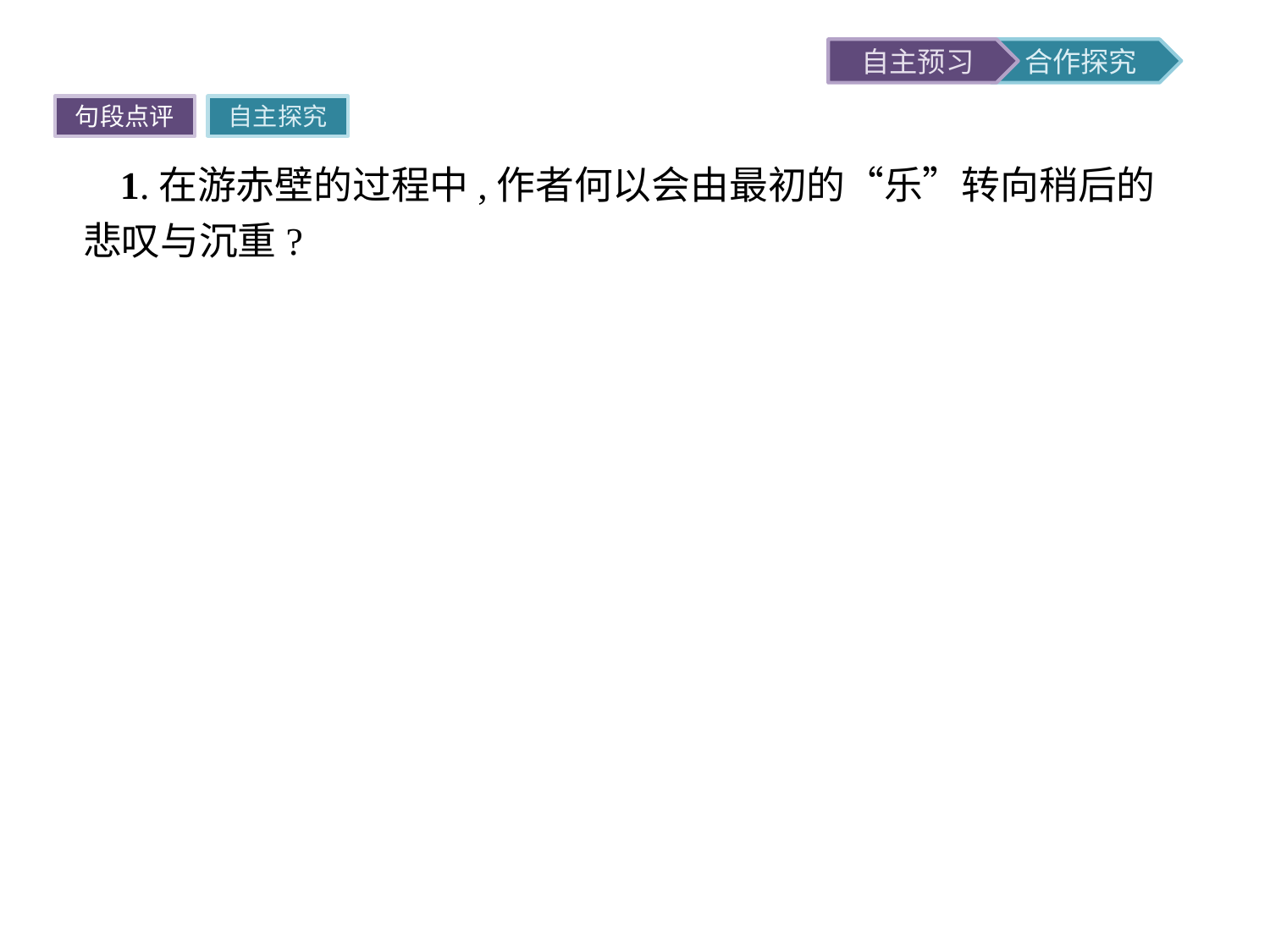

句段点评
自主探究
1.在游赤壁的过程中,作者何以会由最初的“乐”转向稍后的悲叹与沉重?
提示(1)季节不同,景物相异——客观环境让人触景生情。景物色彩由秋季的明朗清丽、平宁悠远转为冬季的阴暗压抑、险峻肃杀,如:巉岩、蒙茸、虎豹之石、虬龙之木、栖鹘之危巢、冯夷之幽宫、风起水涌等。景物的阴森恐怖让作者联想到自己生活的政治环境,没有出路的前途。截然不同的景物也使作者对世事转瞬变迁感慨不已,从而联想到自己一生大起大落,顷刻间经历了由地方长官到阶下囚的异变。
(2)只身一人登山,无友人相伴(二客不能从焉)——主观的精神寂寞。此时此刻的孤寂与下狱乌台,贬谪黄州前后险恶困窘、独立无援的处境何其相似——精神上的孤苦无告。独游的豪兴变为激越的悲哀,悲哀无法抑制,于是长啸。